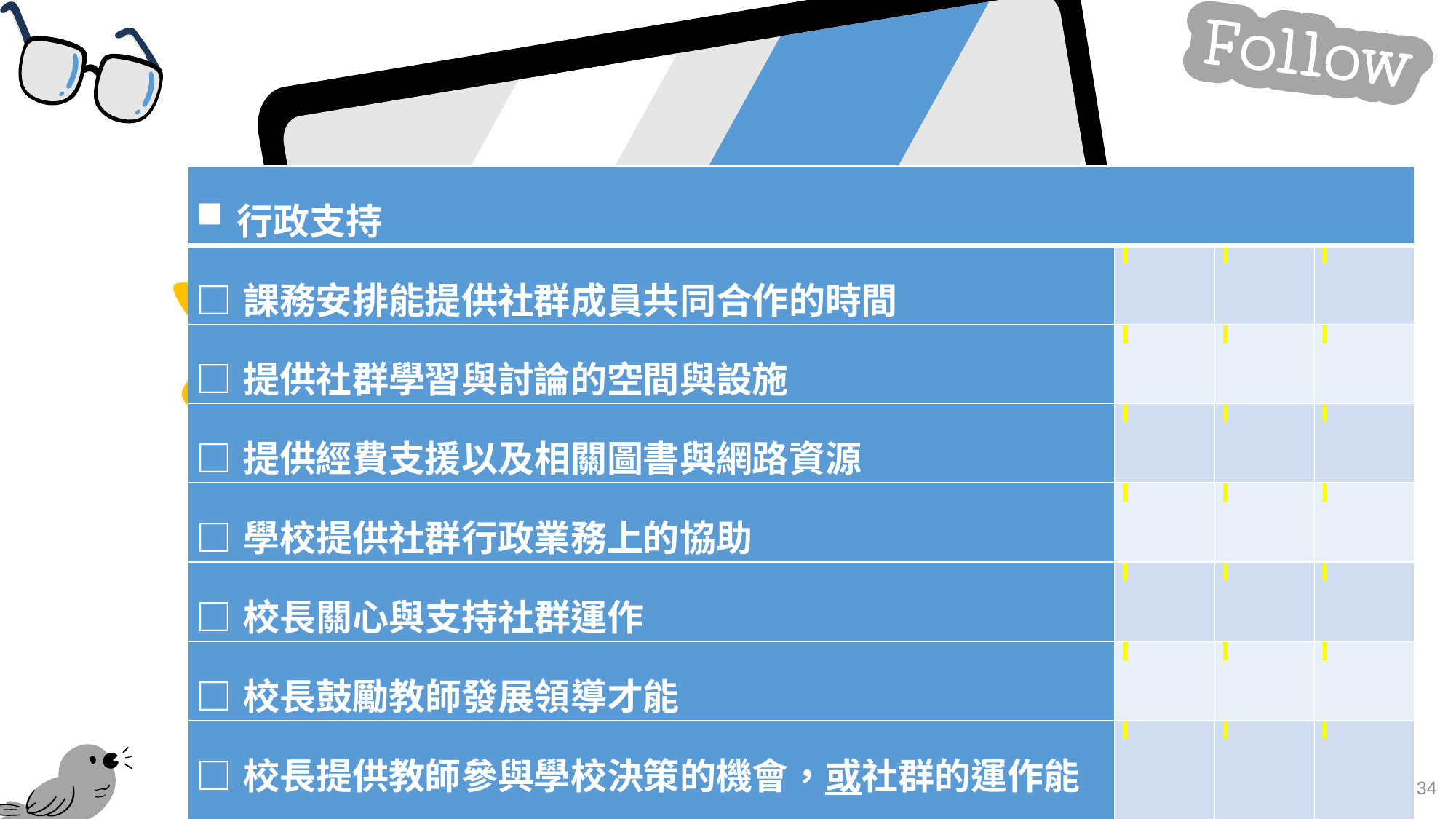

| 行政支持 |  |  |  |
| --- | --- | --- | --- |
| □課務安排能提供社群成員共同合作的時間 |  |  |  |
| □提供社群學習與討論的空間與設施 |  |  |  |
| □提供經費支援以及相關圖書與網路資源 |  |  |  |
| □學校提供社群行政業務上的協助 |  |  |  |
| □校長關心與支持社群運作 |  |  |  |
| □校長鼓勵教師發展領導才能 |  |  |  |
| □校長提供教師參與學校決策的機會，或社群的運作能影響學校決策 |  |  |  |

34